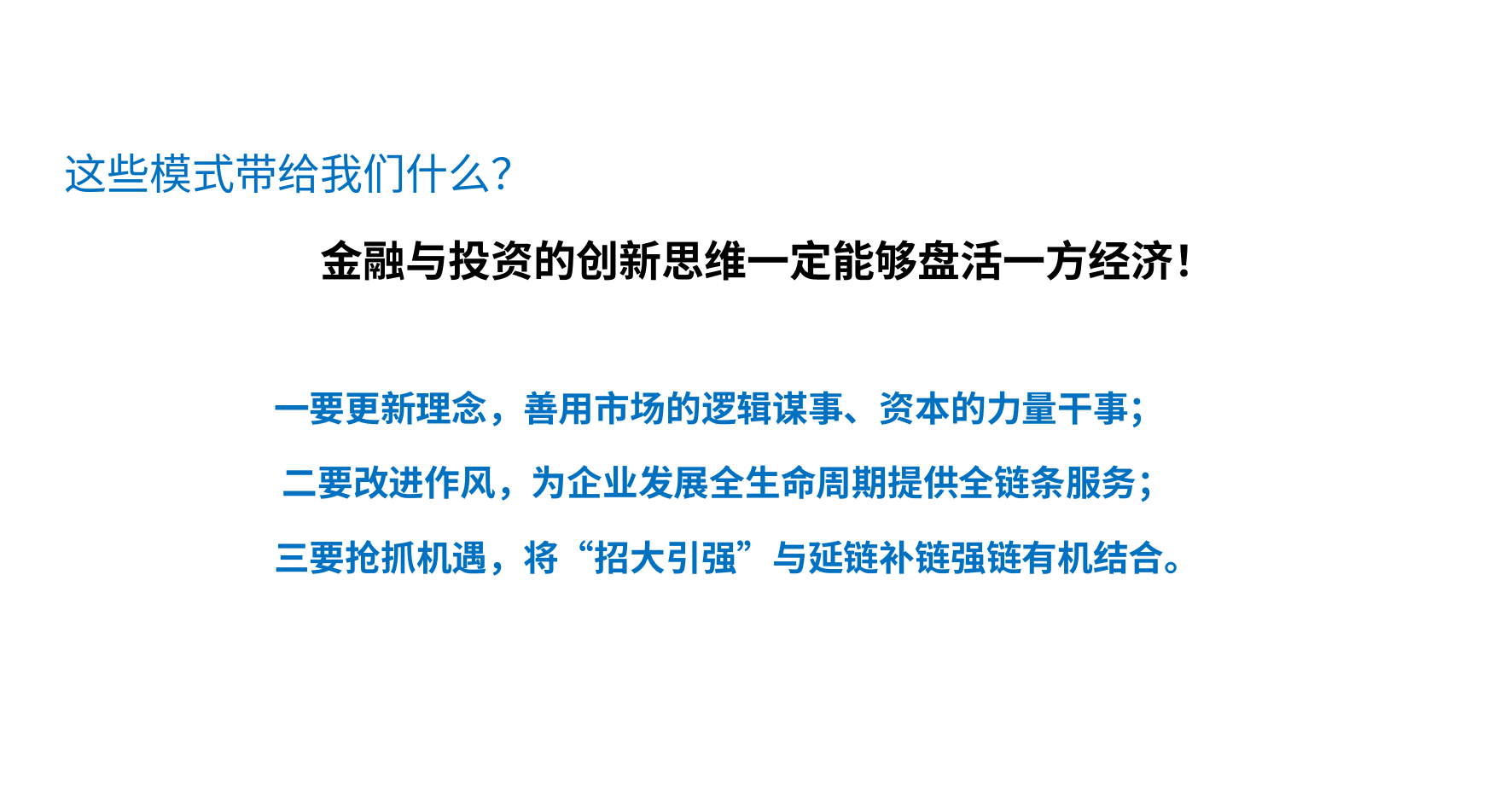

这些模式带给我们什么？
               	金融与投资的创新思维一定能够盘活一方经济！

                   一要更新理念，善用市场的逻辑谋事、资本的力量干事；
      	          二要改进作风，为企业发展全生命周期提供全链条服务；
                三要抢抓机遇，将“招大引强”与延链补链强链有机结合。